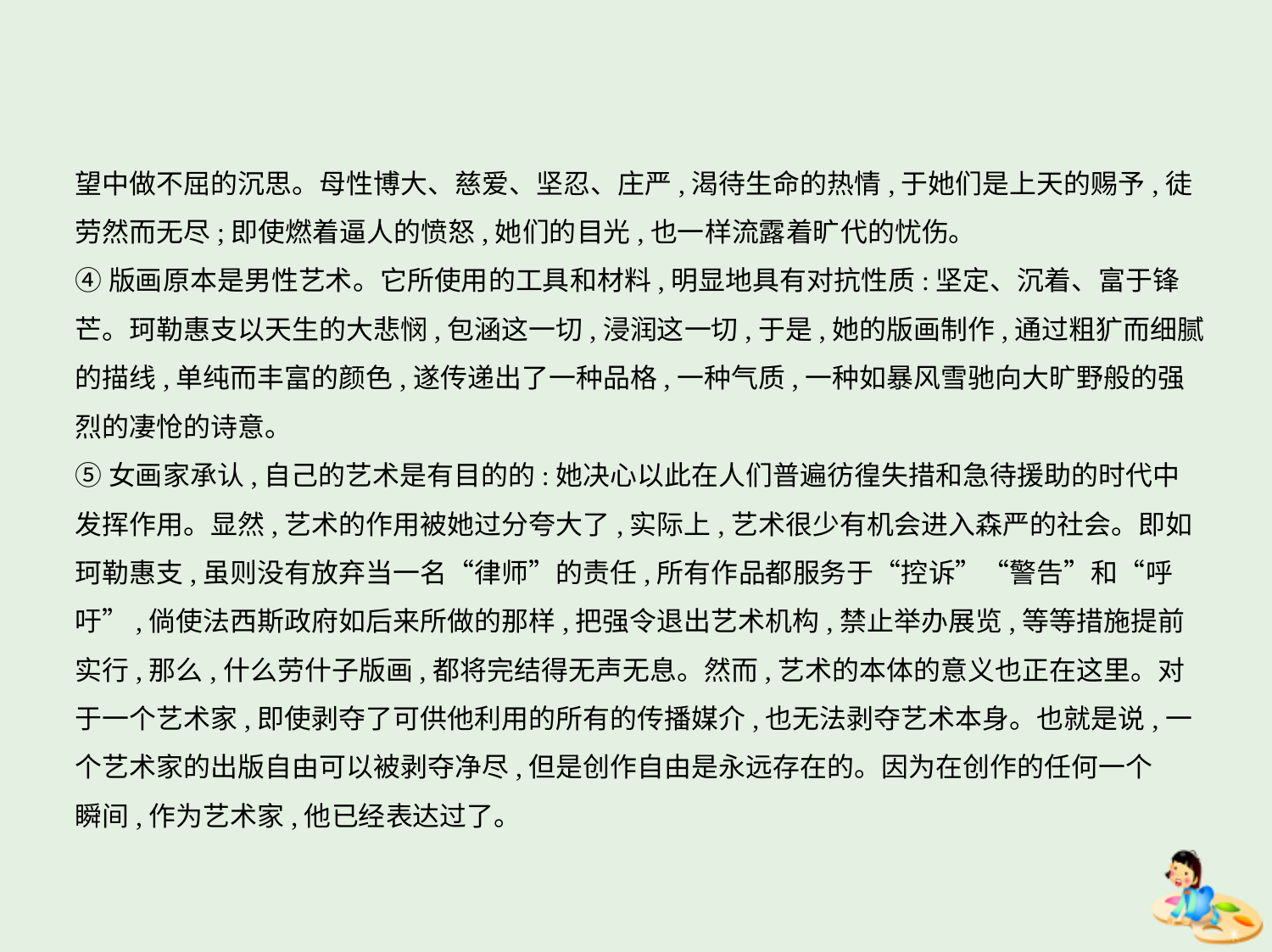

望中做不屈的沉思。母性博大、慈爱、坚忍、庄严,渴待生命的热情,于她们是上天的赐予,徒
劳然而无尽;即使燃着逼人的愤怒,她们的目光,也一样流露着旷代的忧伤。
④版画原本是男性艺术。它所使用的工具和材料,明显地具有对抗性质:坚定、沉着、富于锋
芒。珂勒惠支以天生的大悲悯,包涵这一切,浸润这一切,于是,她的版画制作,通过粗犷而细腻
的描线,单纯而丰富的颜色,遂传递出了一种品格,一种气质,一种如暴风雪驰向大旷野般的强
烈的凄怆的诗意。
⑤女画家承认,自己的艺术是有目的的:她决心以此在人们普遍彷徨失措和急待援助的时代中
发挥作用。显然,艺术的作用被她过分夸大了,实际上,艺术很少有机会进入森严的社会。即如
珂勒惠支,虽则没有放弃当一名“律师”的责任,所有作品都服务于“控诉”“警告”和“呼
吁”,倘使法西斯政府如后来所做的那样,把强令退出艺术机构,禁止举办展览,等等措施提前
实行,那么,什么劳什子版画,都将完结得无声无息。然而,艺术的本体的意义也正在这里。对
于一个艺术家,即使剥夺了可供他利用的所有的传播媒介,也无法剥夺艺术本身。也就是说,一
个艺术家的出版自由可以被剥夺净尽,但是创作自由是永远存在的。因为在创作的任何一个
瞬间,作为艺术家,他已经表达过了。